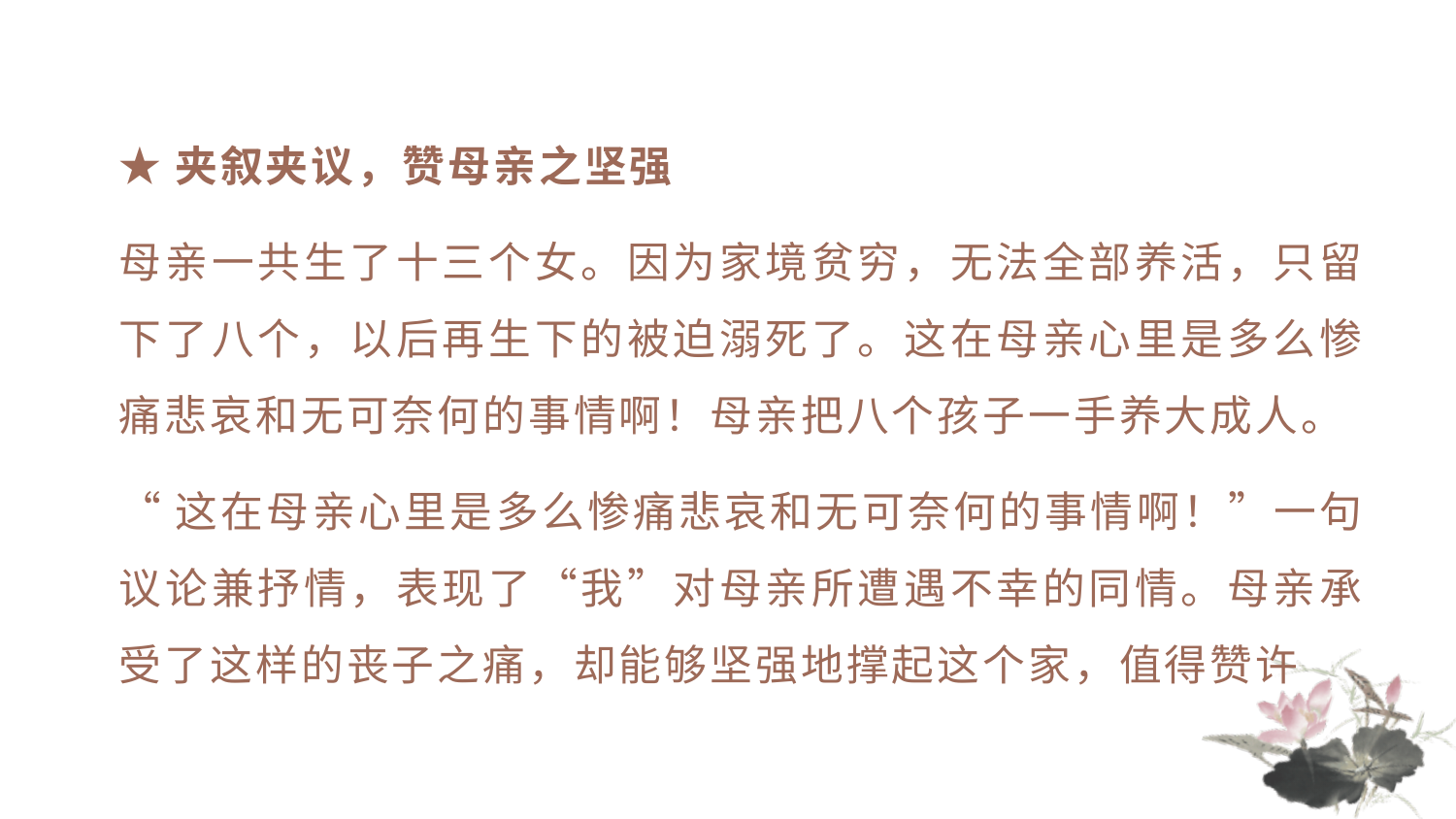

★夹叙夹议，赞母亲之坚强
母亲一共生了十三个女。因为家境贫穷，无法全部养活，只留下了八个，以后再生下的被迫溺死了。这在母亲心里是多么惨痛悲哀和无可奈何的事情啊！母亲把八个孩子一手养大成人。
“这在母亲心里是多么惨痛悲哀和无可奈何的事情啊！”一句议论兼抒情，表现了“我”对母亲所遭遇不幸的同情。母亲承受了这样的丧子之痛，却能够坚强地撑起这个家，值得赞许